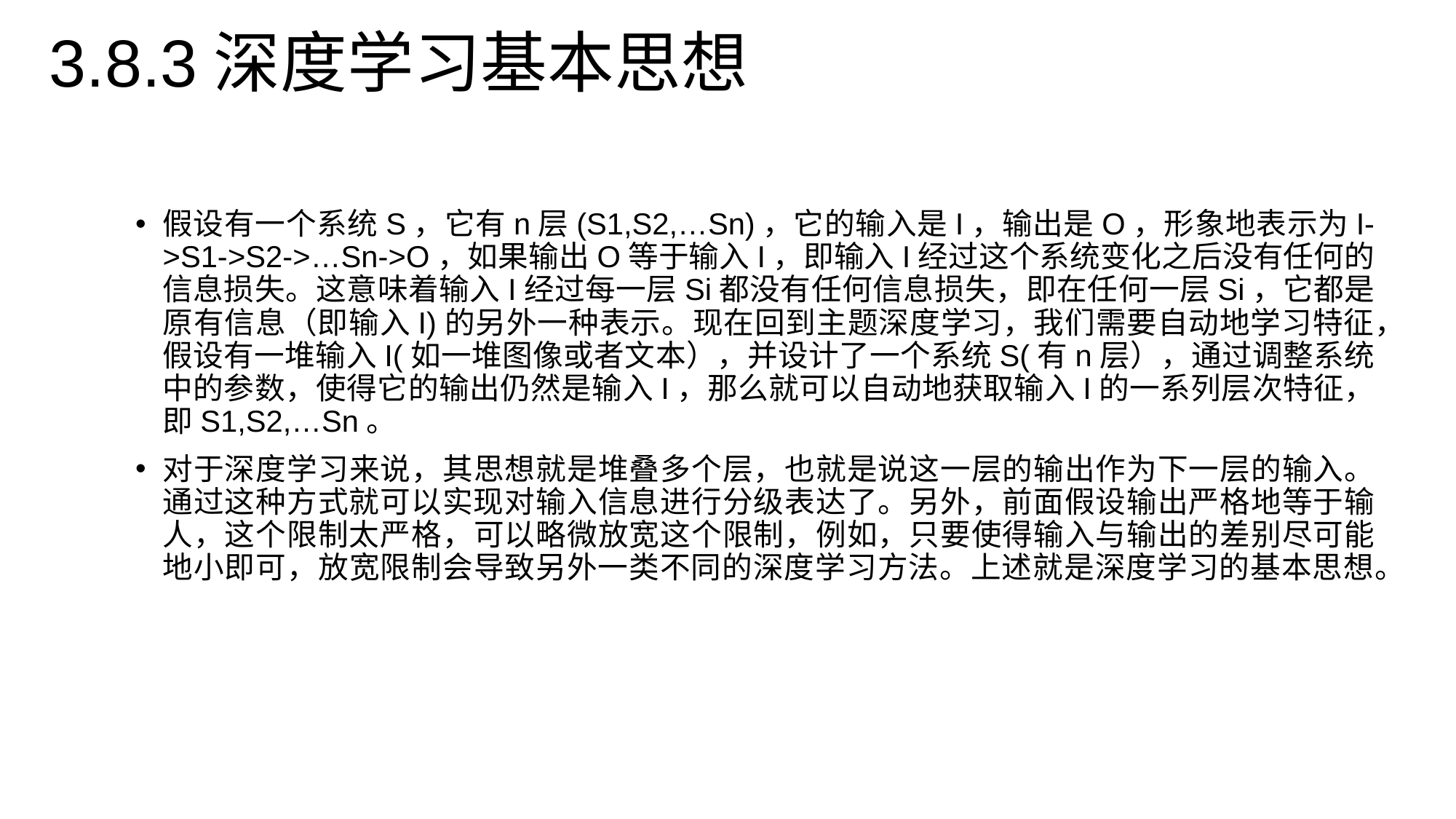

3.8.3深度学习基本思想

假设有一个系统S，它有n层(S1,S2,…Sn)，它的输入是I，输出是O，形象地表示为I->S1->S2->…Sn->O，如果输出O等于输入I，即输入I经过这个系统变化之后没有任何的信息损失。这意味着输入I经过每一层Si都没有任何信息损失，即在任何一层Si，它都是原有信息（即输入I)的另外一种表示。现在回到主题深度学习，我们需要自动地学习特征，假设有一堆输入I(如一堆图像或者文本），并设计了一个系统S(有n层），通过调整系统中的参数，使得它的输出仍然是输入I，那么就可以自动地获取输入I的一系列层次特征，即S1,S2,…Sn。
对于深度学习来说，其思想就是堆叠多个层，也就是说这一层的输出作为下一层的输入。通过这种方式就可以实现对输入信息进行分级表达了。另外，前面假设输出严格地等于输人，这个限制太严格，可以略微放宽这个限制，例如，只要使得输入与输出的差别尽可能地小即可，放宽限制会导致另外一类不同的深度学习方法。上述就是深度学习的基本思想。